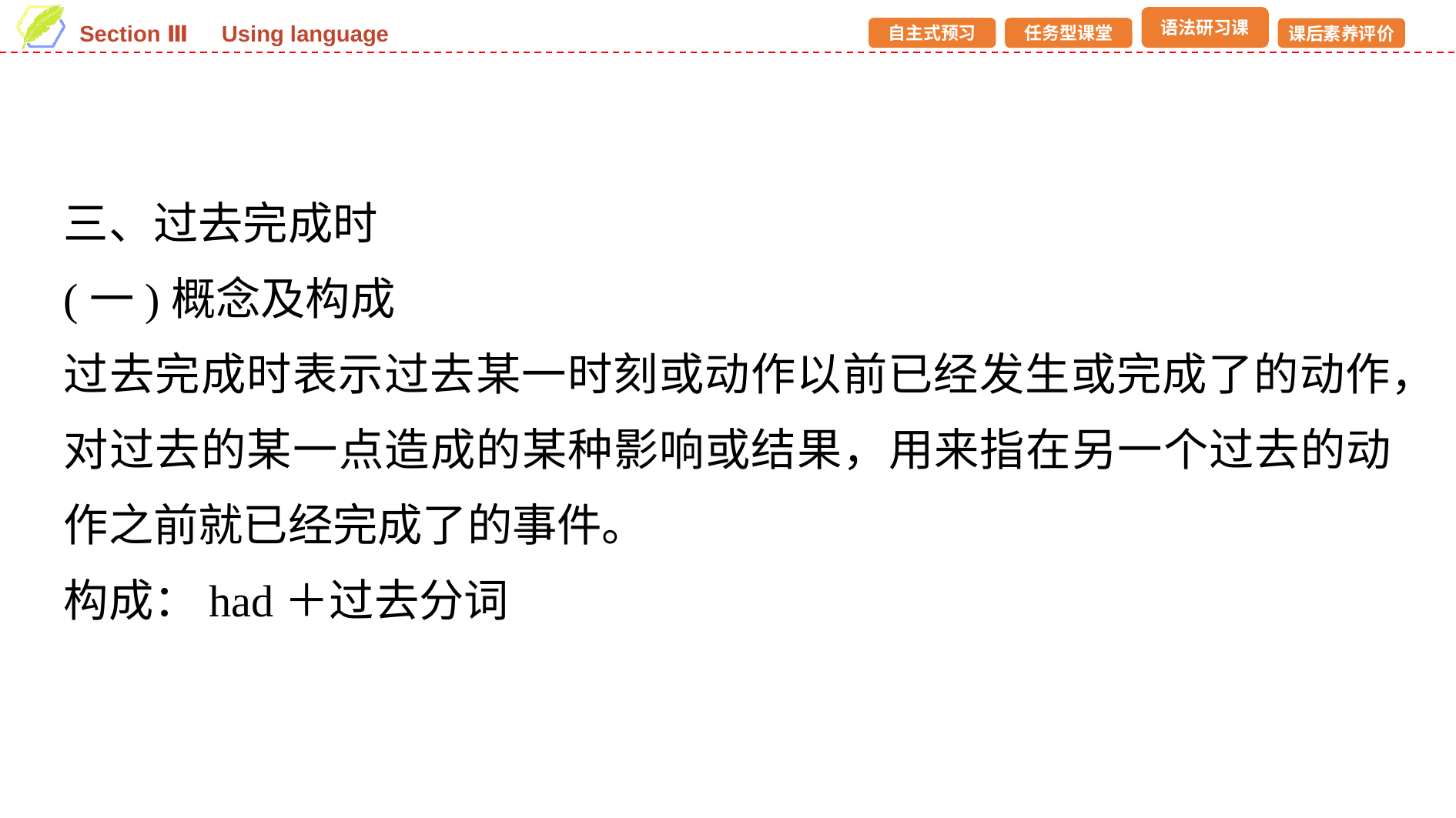

三、过去完成时
(一)概念及构成
过去完成时表示过去某一时刻或动作以前已经发生或完成了的动作，对过去的某一点造成的某种影响或结果，用来指在另一个过去的动作之前就已经完成了的事件。
构成：had＋过去分词